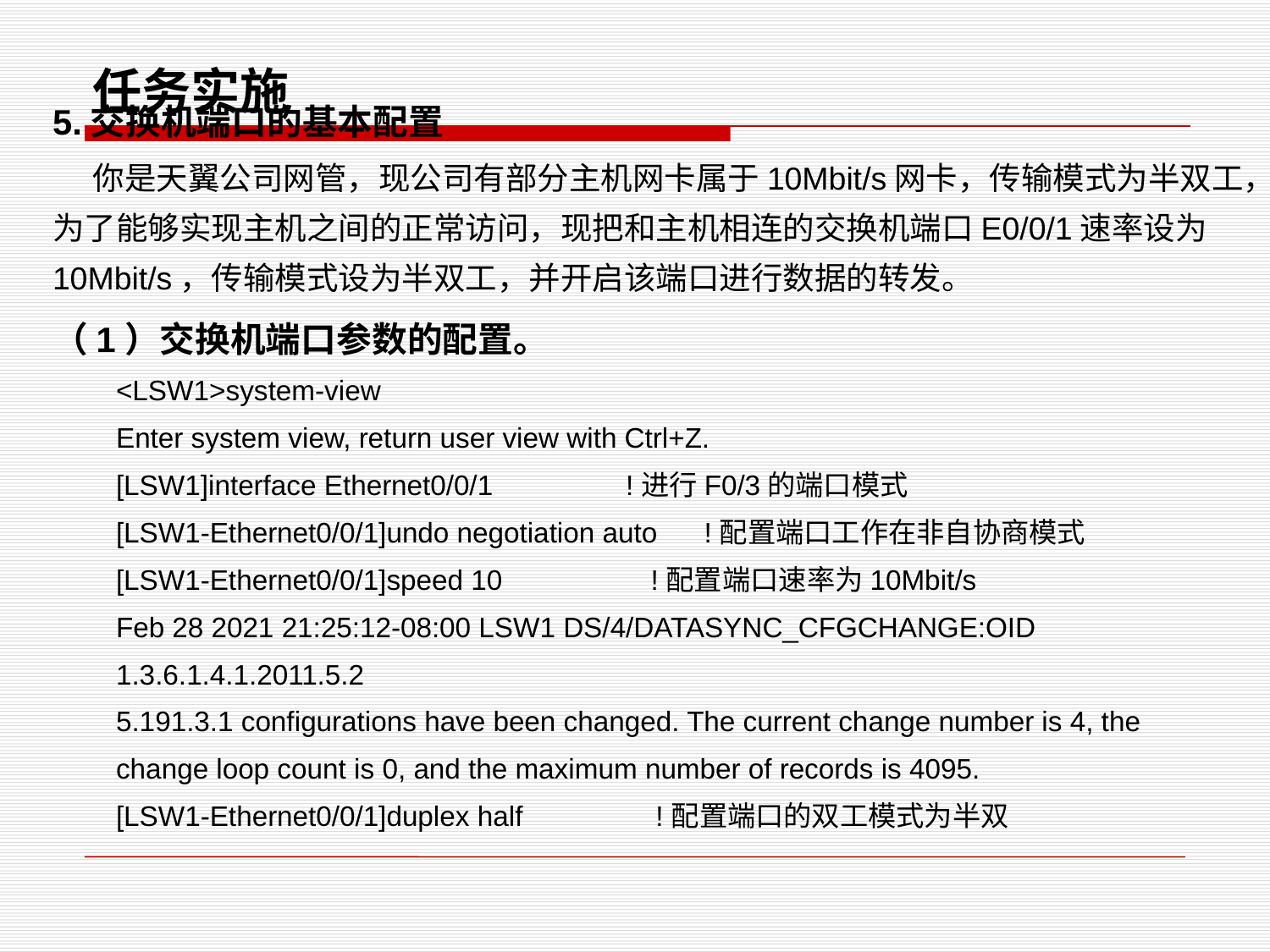

任务实施
5.交换机端口的基本配置
    你是天翼公司网管，现公司有部分主机网卡属于10Mbit/s网卡，传输模式为半双工，为了能够实现主机之间的正常访问，现把和主机相连的交换机端口E0/0/1速率设为10Mbit/s，传输模式设为半双工，并开启该端口进行数据的转发。
（1）交换机端口参数的配置。
<LSW1>system-view
Enter system view, return user view with Ctrl+Z.
[LSW1]interface Ethernet0/0/1                 !进行F0/3的端口模式
[LSW1-Ethernet0/0/1]undo negotiation auto      !配置端口工作在非自协商模式
[LSW1-Ethernet0/0/1]speed 10                   !配置端口速率为10Mbit/s
Feb 28 2021 21:25:12-08:00 LSW1 DS/4/DATASYNC_CFGCHANGE:OID 1.3.6.1.4.1.2011.5.2
5.191.3.1 configurations have been changed. The current change number is 4, the
change loop count is 0, and the maximum number of records is 4095.
[LSW1-Ethernet0/0/1]duplex half                 !配置端口的双工模式为半双
76